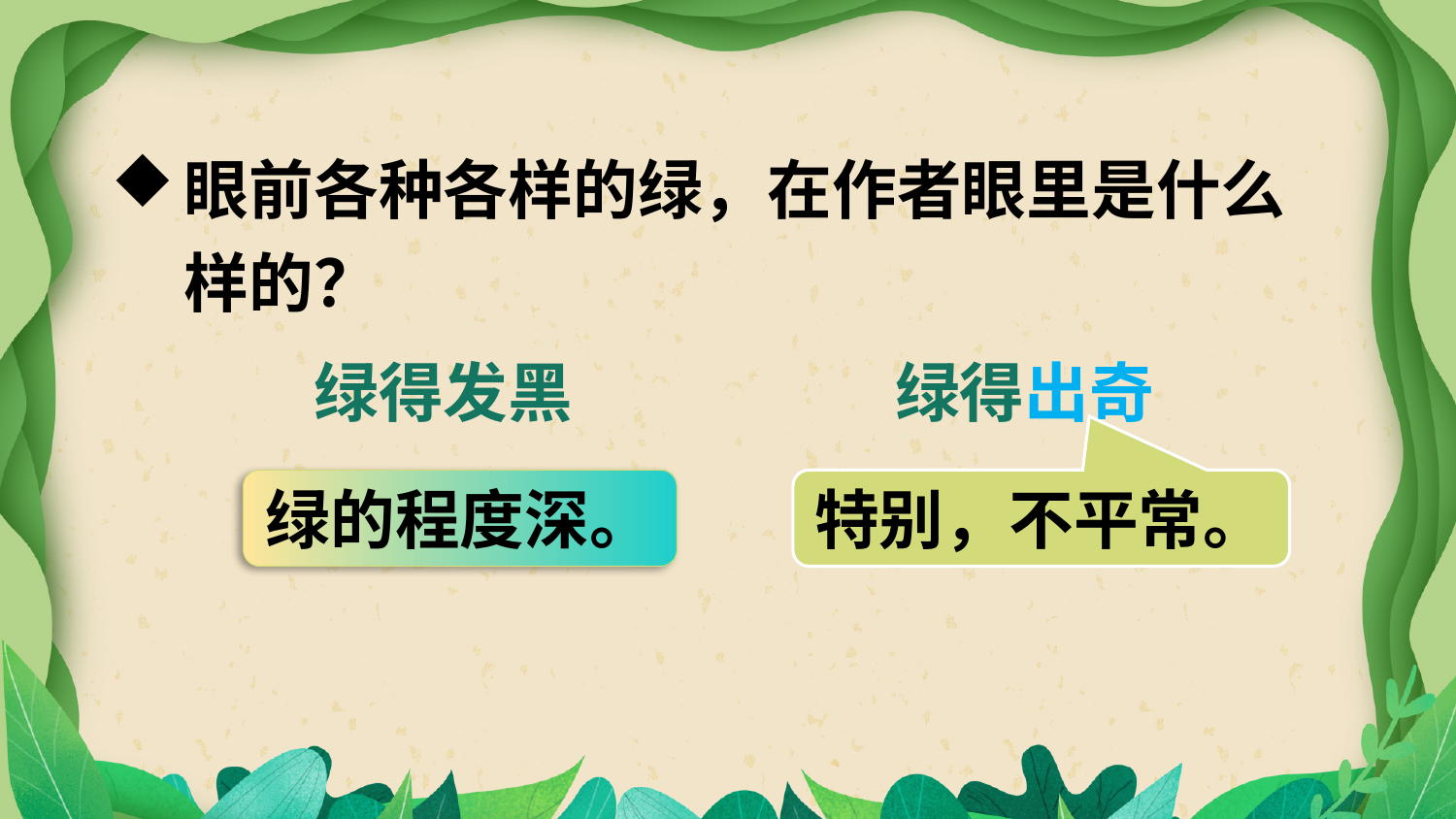

眼前各种各样的绿，在作者眼里是什么样的？
绿得发黑
绿得出奇
绿的程度深。
特别，不平常。